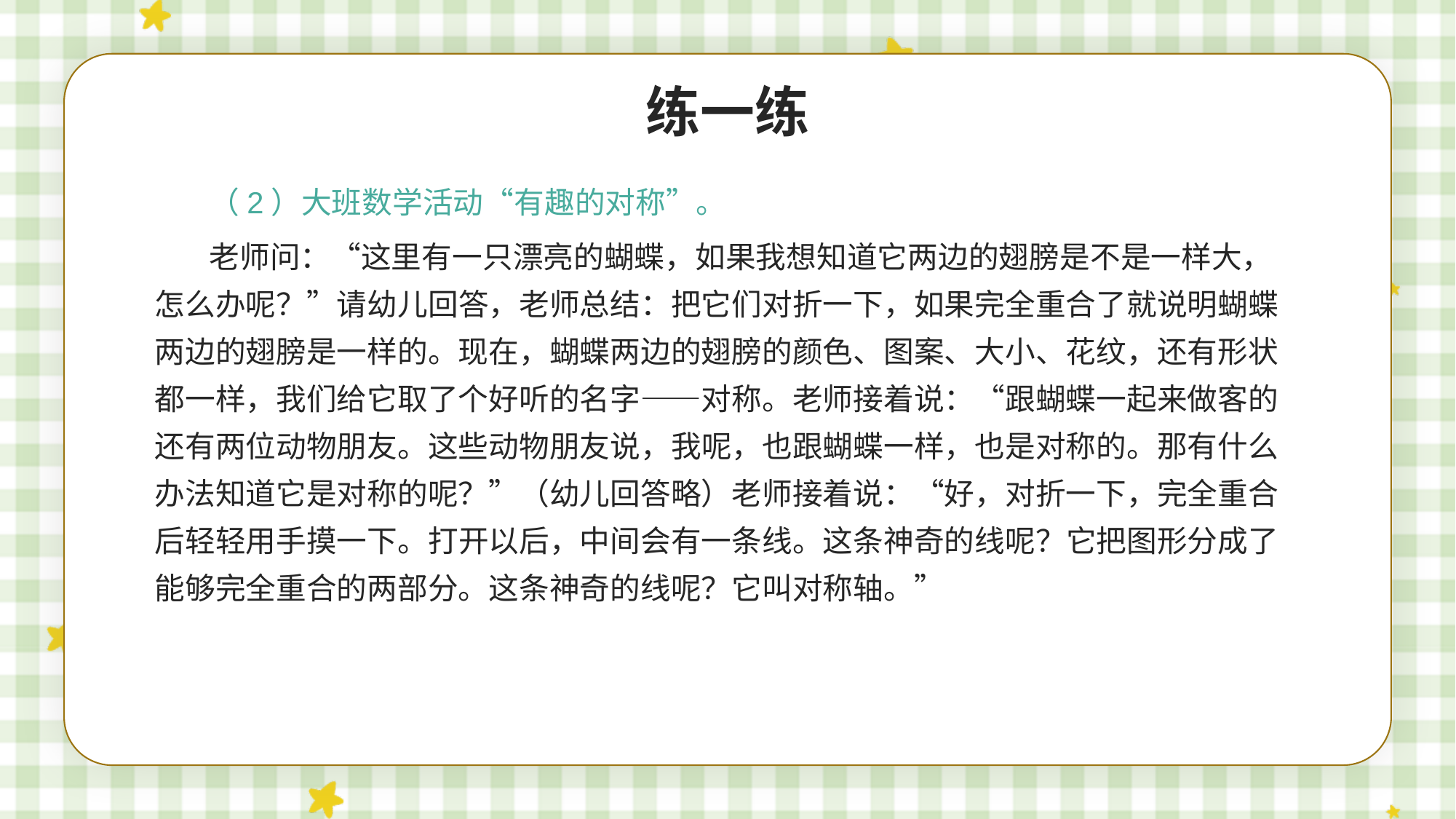

练一练
（2）大班数学活动“有趣的对称”。
老师问：“这里有一只漂亮的蝴蝶，如果我想知道它两边的翅膀是不是一样大，怎么办呢？”请幼儿回答，老师总结：把它们对折一下，如果完全重合了就说明蝴蝶两边的翅膀是一样的。现在，蝴蝶两边的翅膀的颜色、图案、大小、花纹，还有形状都一样，我们给它取了个好听的名字——对称。老师接着说：“跟蝴蝶一起来做客的还有两位动物朋友。这些动物朋友说，我呢，也跟蝴蝶一样，也是对称的。那有什么办法知道它是对称的呢？”（幼儿回答略）老师接着说：“好，对折一下，完全重合后轻轻用手摸一下。打开以后，中间会有一条线。这条神奇的线呢？它把图形分成了能够完全重合的两部分。这条神奇的线呢？它叫对称轴。”